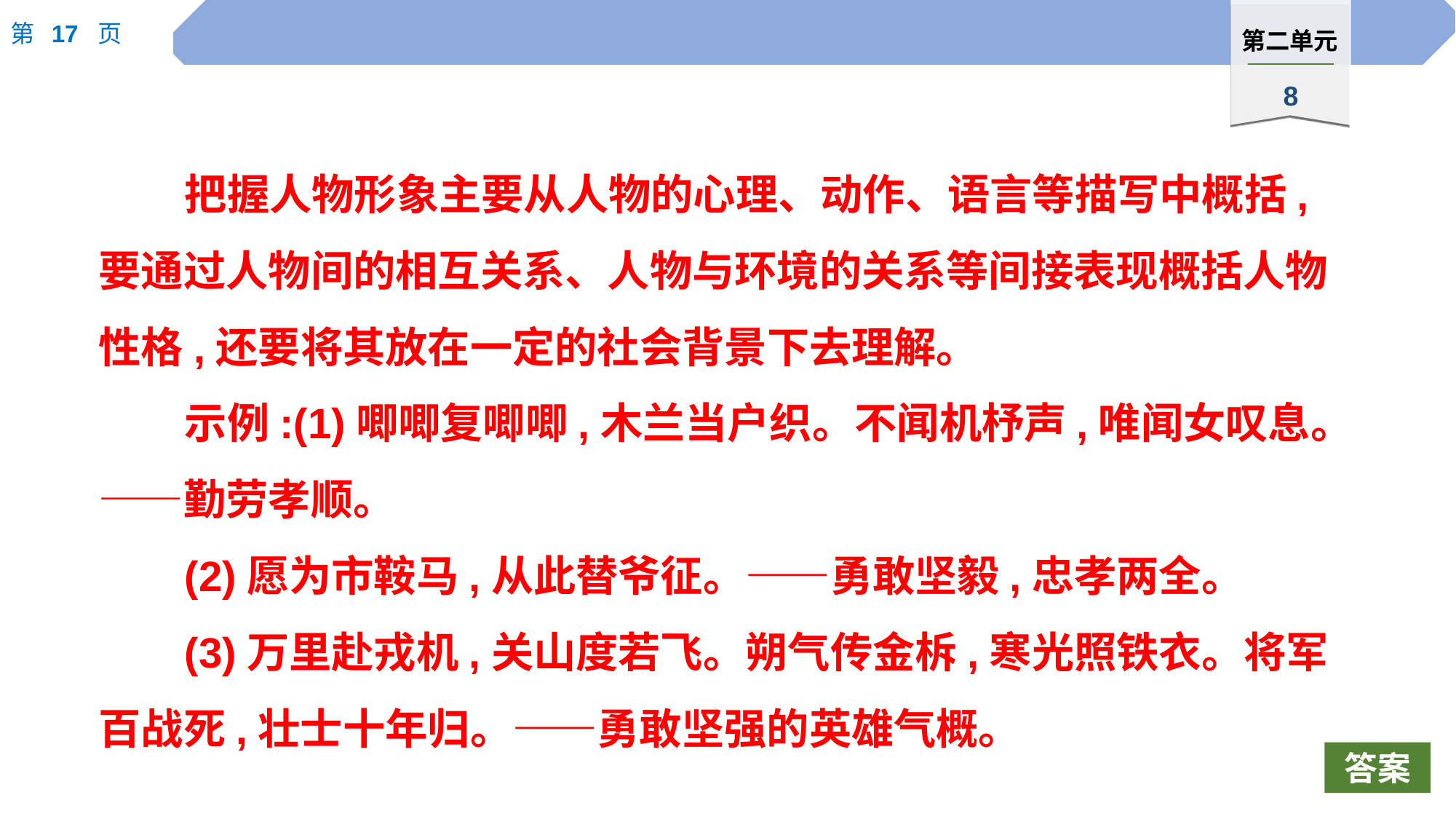

把握人物形象主要从人物的心理、动作、语言等描写中概括,要通过人物间的相互关系、人物与环境的关系等间接表现概括人物性格,还要将其放在一定的社会背景下去理解。
示例:(1)唧唧复唧唧,木兰当户织。不闻机杼声,唯闻女叹息。——勤劳孝顺。
(2)愿为市鞍马,从此替爷征。——勇敢坚毅,忠孝两全。
(3)万里赴戎机,关山度若飞。朔气传金柝,寒光照铁衣。将军百战死,壮士十年归。——勇敢坚强的英雄气概。
答案